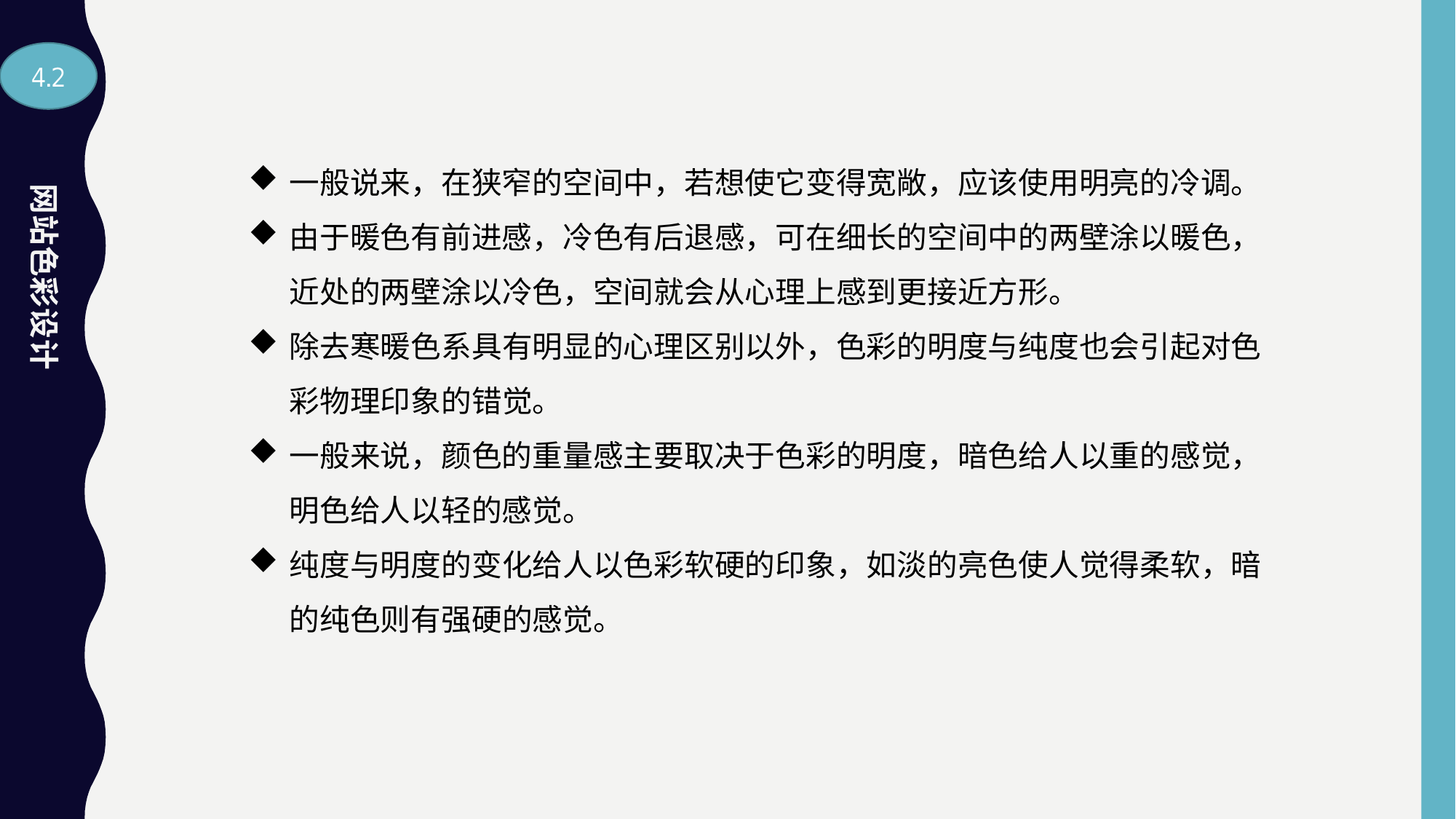

4.2
一般说来，在狭窄的空间中，若想使它变得宽敞，应该使用明亮的冷调。
由于暖色有前进感，冷色有后退感，可在细长的空间中的两壁涂以暖色，近处的两壁涂以冷色，空间就会从心理上感到更接近方形。
除去寒暖色系具有明显的心理区别以外，色彩的明度与纯度也会引起对色彩物理印象的错觉。
一般来说，颜色的重量感主要取决于色彩的明度，暗色给人以重的感觉，明色给人以轻的感觉。
纯度与明度的变化给人以色彩软硬的印象，如淡的亮色使人觉得柔软，暗的纯色则有强硬的感觉。
网站色彩设计